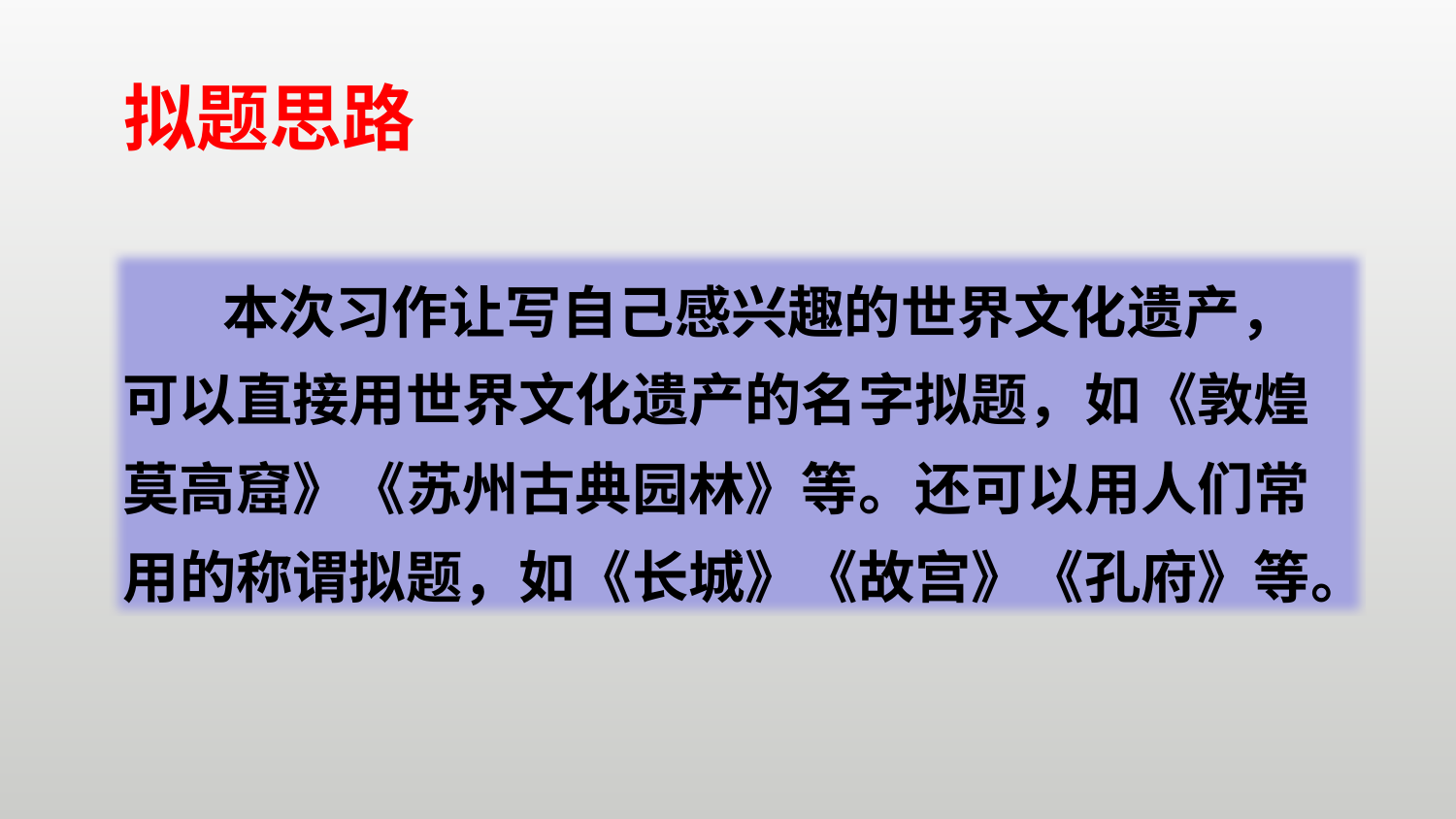

拟题思路
 本次习作让写自己感兴趣的世界文化遗产，可以直接用世界文化遗产的名字拟题，如《敦煌莫高窟》《苏州古典园林》等。还可以用人们常用的称谓拟题，如《长城》《故宫》《孔府》等。